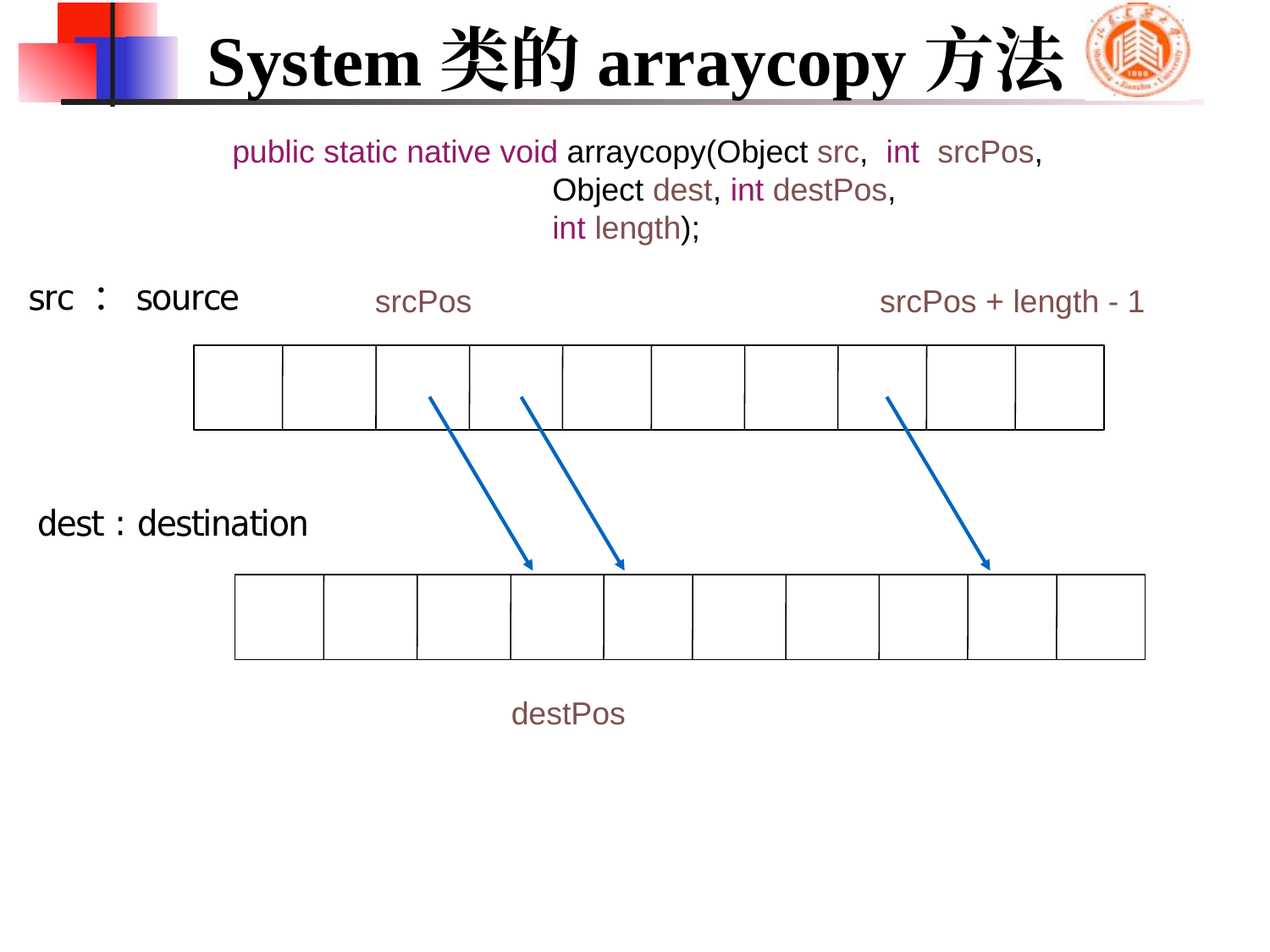

# System类的arraycopy方法
    public static native void arraycopy(Object src,  int  srcPos,
                                        Object dest, int destPos,
                                        int length);
src ：source
srcPos
 srcPos + length - 1

dest : destination

destPos